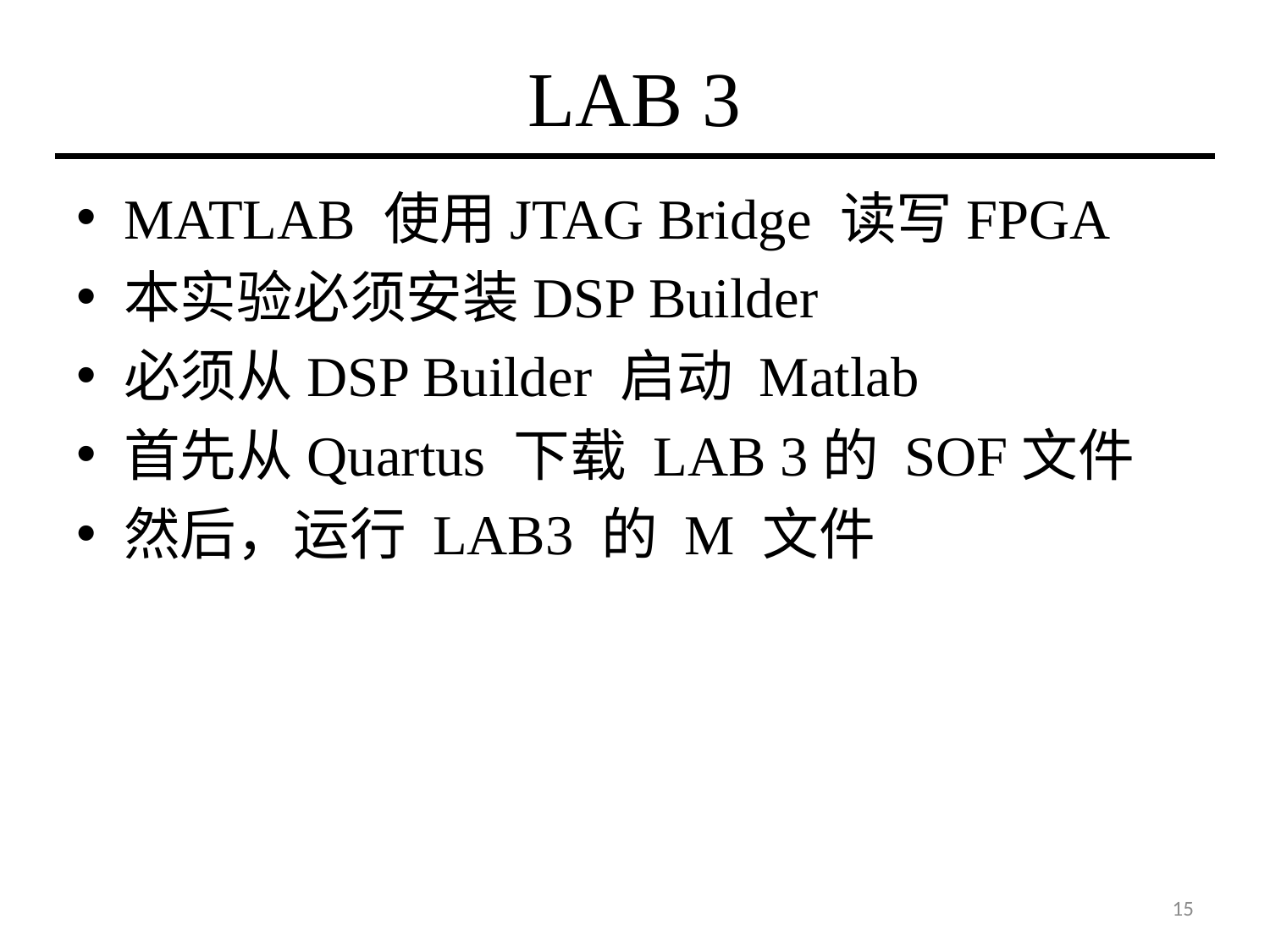

# LAB 3
MATLAB 使用JTAG Bridge 读写FPGA
本实验必须安装DSP Builder
必须从DSP Builder 启动 Matlab
首先从Quartus 下载 LAB 3的 SOF文件
然后，运行 LAB3 的 M 文件
15